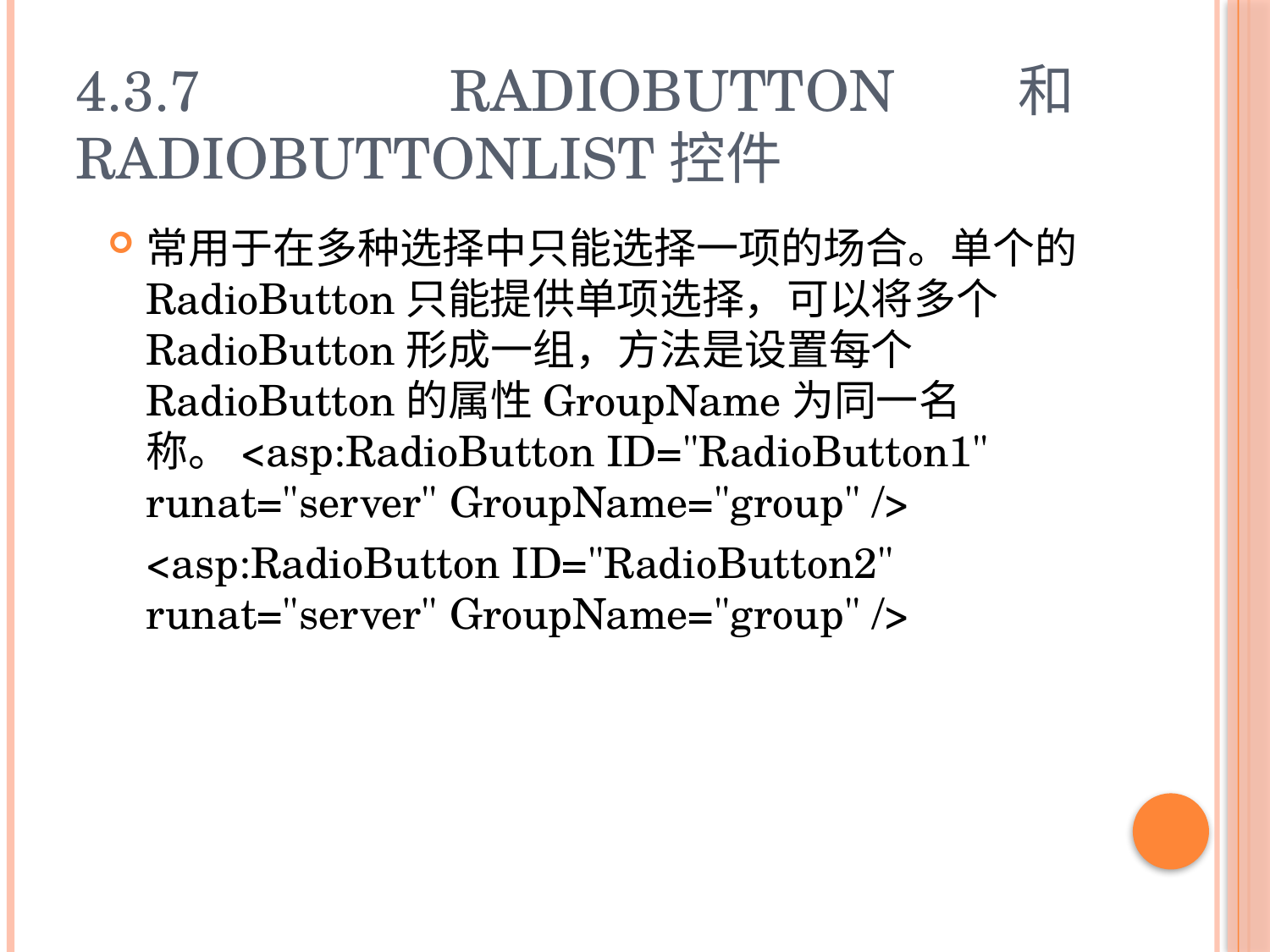

# 4.3.7  RadioButton和RadioButtonList控件
常用于在多种选择中只能选择一项的场合。单个的RadioButton只能提供单项选择，可以将多个RadioButton形成一组，方法是设置每个RadioButton的属性GroupName为同一名称。<asp:RadioButton ID="RadioButton1" runat="server" GroupName="group" />
	<asp:RadioButton ID="RadioButton2" runat="server" GroupName="group" />
42